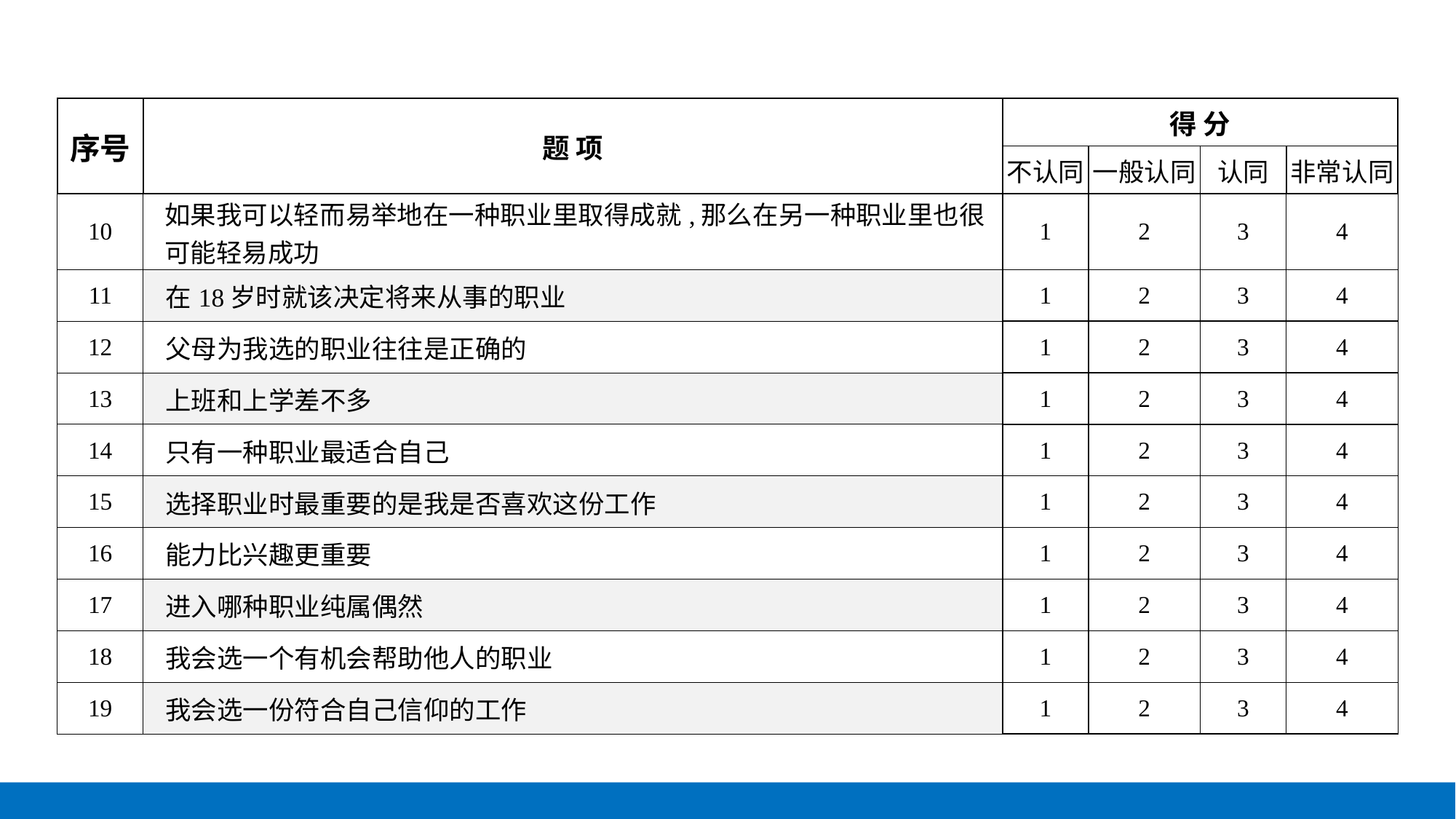

| 序号 | 题 项 | 得 分 |  |  |  |
| --- | --- | --- | --- | --- | --- |
|  |  | 不认同 | 一般认同 | 认同 | 非常认同 |
| 10 | 如果我可以轻而易举地在一种职业里取得成就,那么在另一种职业里也很可能轻易成功 | 1 | 2 | 3 | 4 |
| 11 | 在18岁时就该决定将来从事的职业 | 1 | 2 | 3 | 4 |
| 12 | 父母为我选的职业往往是正确的 | 1 | 2 | 3 | 4 |
| 13 | 上班和上学差不多 | 1 | 2 | 3 | 4 |
| 14 | 只有一种职业最适合自己 | 1 | 2 | 3 | 4 |
| 15 | 选择职业时最重要的是我是否喜欢这份工作 | 1 | 2 | 3 | 4 |
| 16 | 能力比兴趣更重要 | 1 | 2 | 3 | 4 |
| 17 | 进入哪种职业纯属偶然 | 1 | 2 | 3 | 4 |
| 18 | 我会选一个有机会帮助他人的职业 | 1 | 2 | 3 | 4 |
| 19 | 我会选一份符合自己信仰的工作 | 1 | 2 | 3 | 4 |